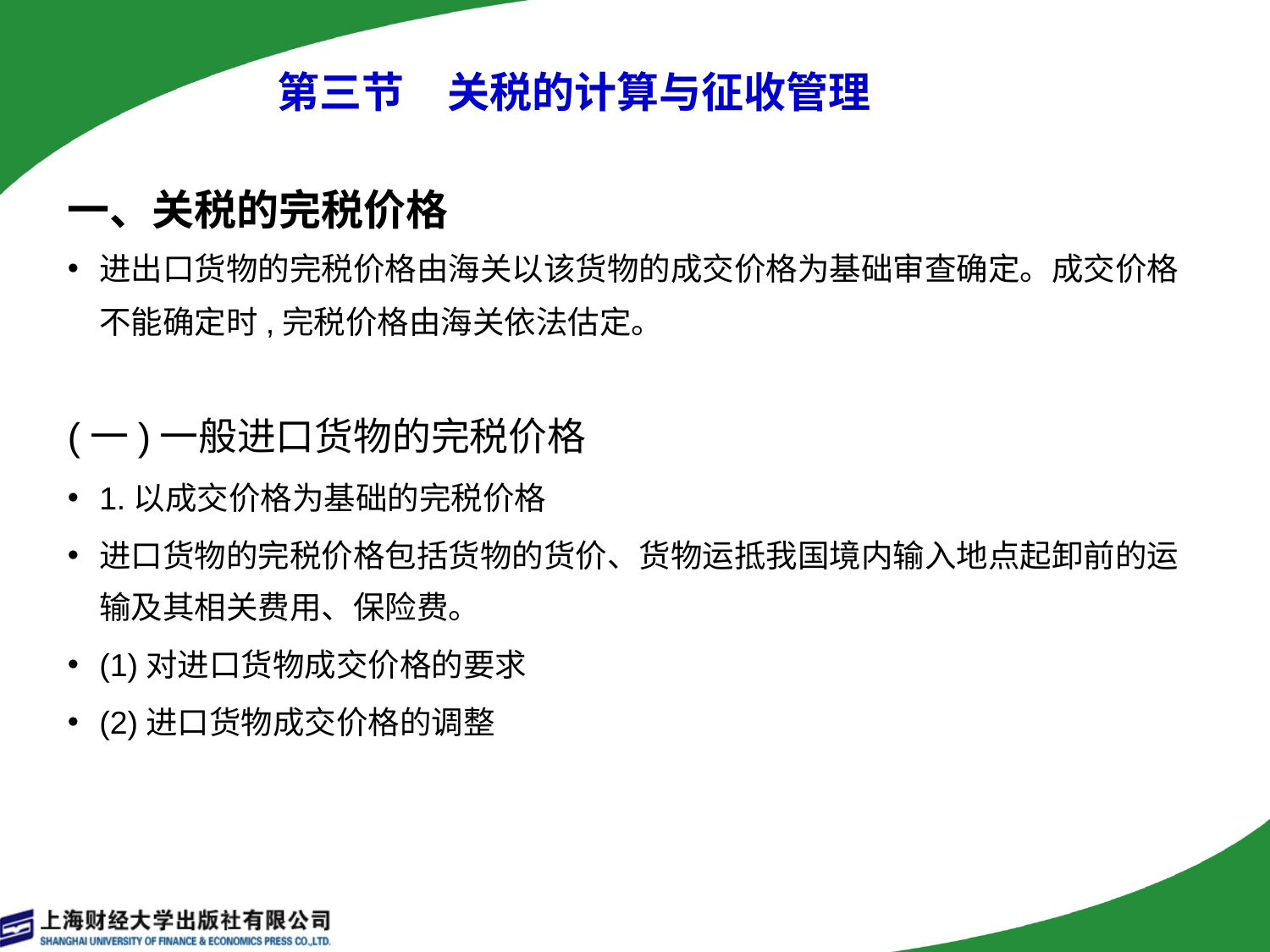

# 第三节　关税的计算与征收管理
一、关税的完税价格
进出口货物的完税价格由海关以该货物的成交价格为基础审查确定。成交价格不能确定时,完税价格由海关依法估定。

(一)一般进口货物的完税价格
1.以成交价格为基础的完税价格
进口货物的完税价格包括货物的货价、货物运抵我国境内输入地点起卸前的运输及其相关费用、保险费。
(1)对进口货物成交价格的要求
(2)进口货物成交价格的调整